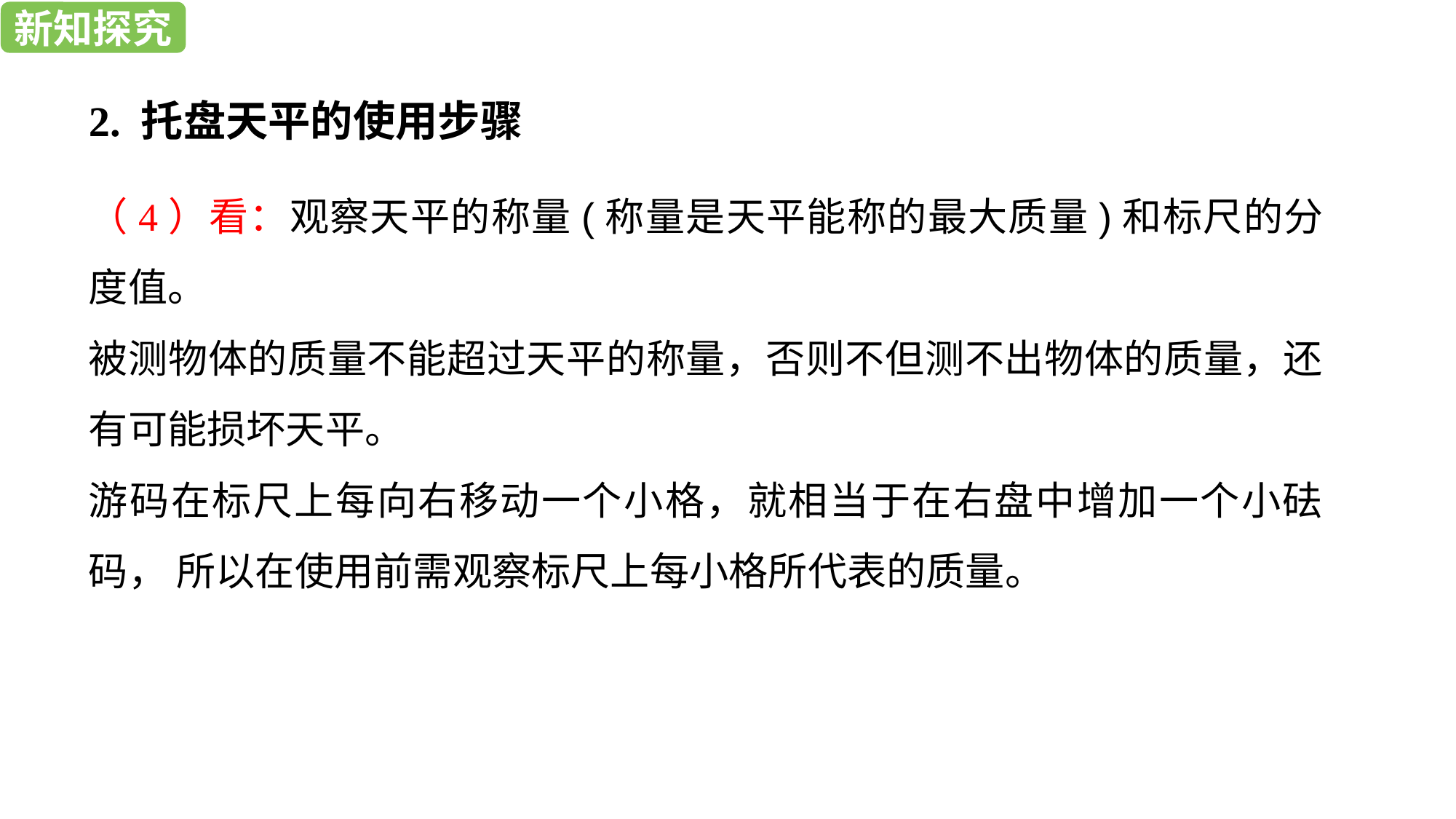

新知探究
新知探究
2. 托盘天平的使用步骤
（4）看：观察天平的称量(称量是天平能称的最大质量)和标尺的分度值。
被测物体的质量不能超过天平的称量，否则不但测不出物体的质量，还有可能损坏天平。
游码在标尺上每向右移动一个小格，就相当于在右盘中增加一个小砝码， 所以在使用前需观察标尺上每小格所代表的质量。